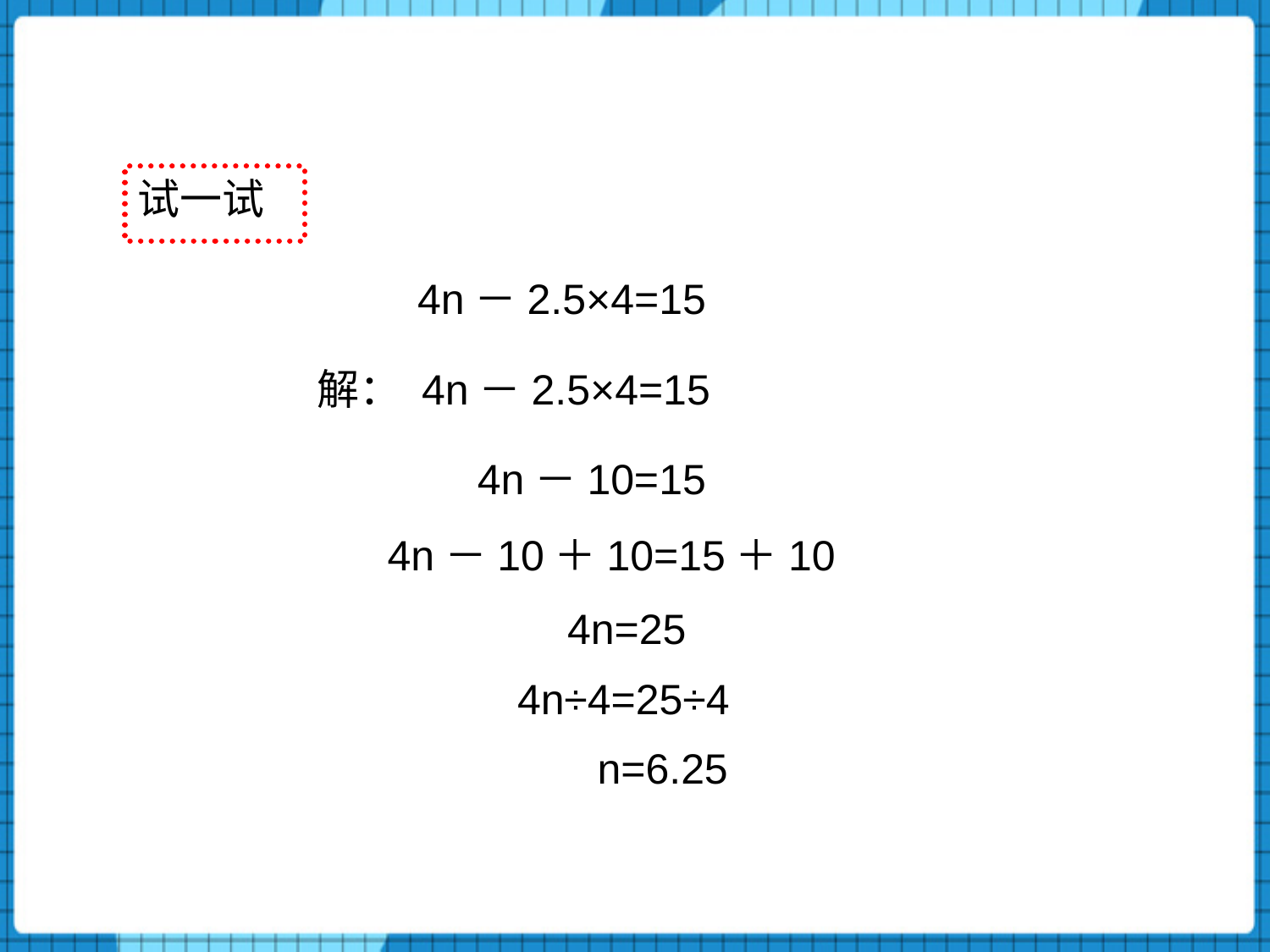

试一试
4n－2.5×4=15
解： 4n－2.5×4=15
4n－10=15
4n－10＋10=15＋10
4n=25
4n÷4=25÷4
n=6.25